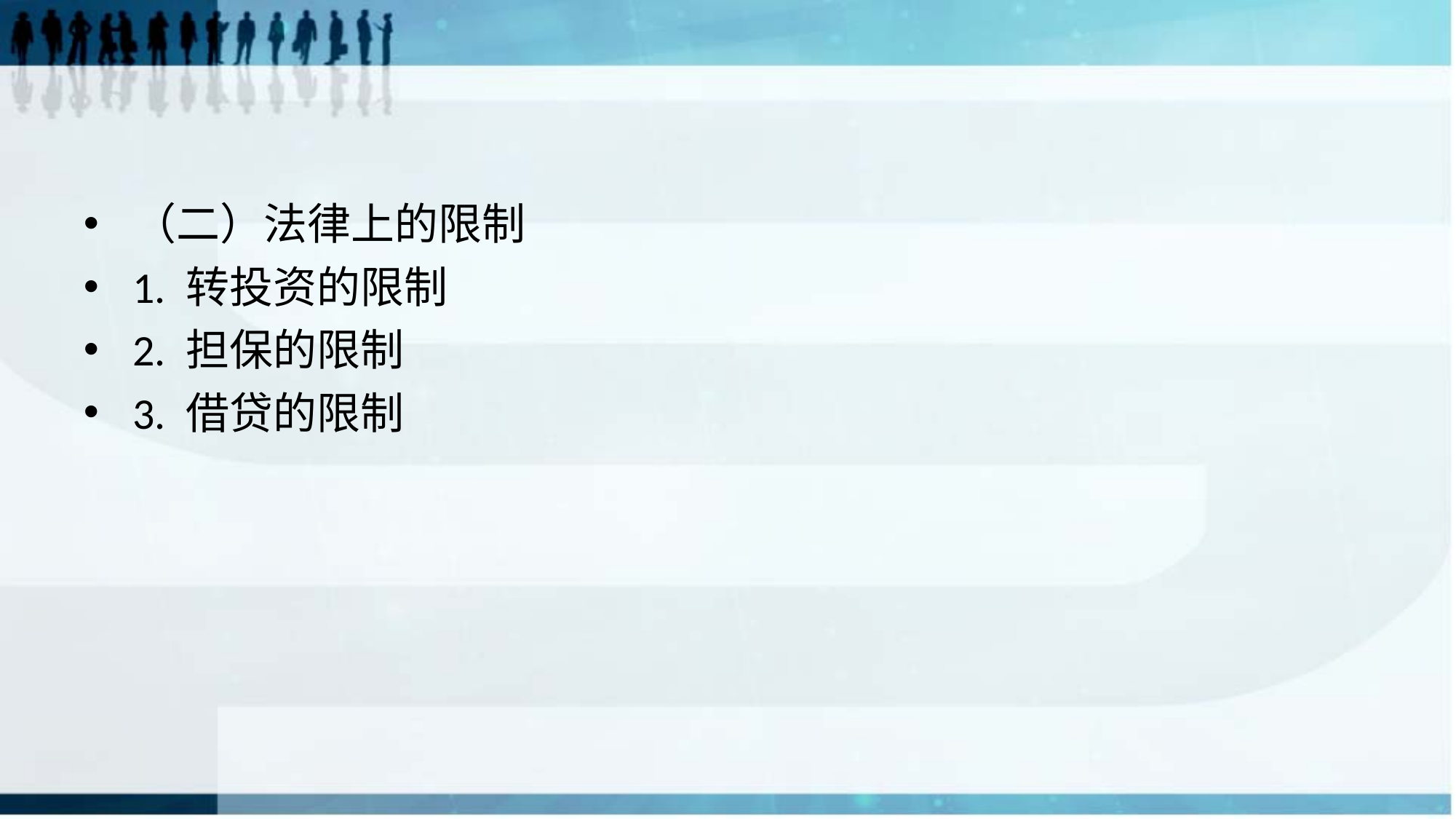

#
（二）法律上的限制
1. 转投资的限制
2. 担保的限制
3. 借贷的限制